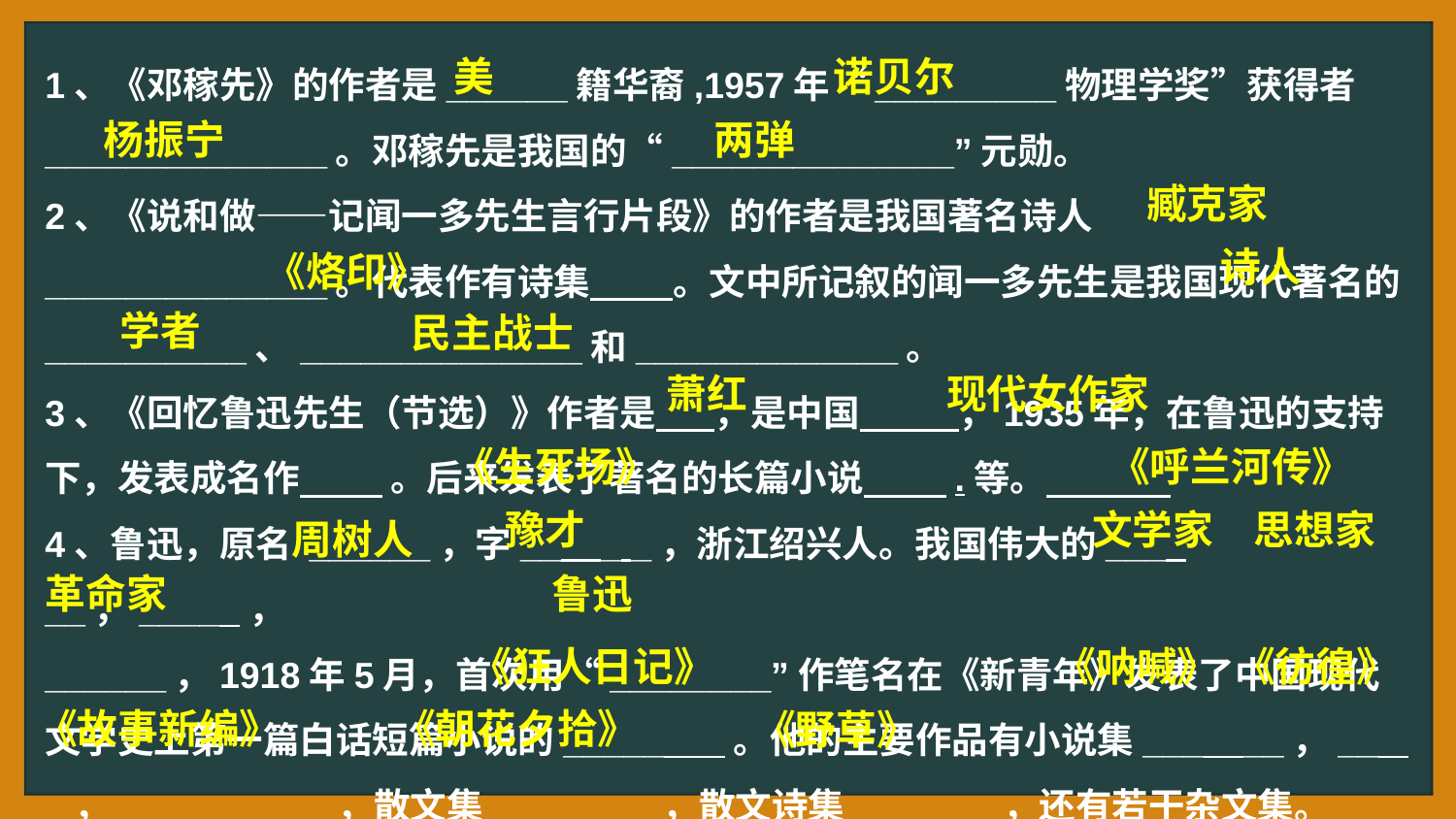

1、《邓稼先》的作者是______籍华裔,1957年“_________物理学奖”获得者______________。邓稼先是我国的“______________”元勋。
2、《说和做——记闻一多先生言行片段》的作者是我国著名诗人______________。代表作有诗集          。文中所记叙的闻一多先生是我国现代著名的__________、______________和_____________。
3、《回忆鲁迅先生（节选）》作者是       ，是中国            ，1935年，在鲁迅的支持下，发表成名作           。后来发表了著名的长篇小说          .等。
4、鲁迅，原名 ______，字___  _ _，浙江绍兴人。我国伟大的___   __，____  ，
______，1918年5月，首次用“________”作笔名在《新青年》发表了中国现代文学史上第一篇白话短篇小说的______    。他的主要作品有小说集____  __，___  _， _______   _ ，散文集_____    _，散文诗集_____  _，还有若干杂文集。
美
诺贝尔
杨振宁
两弹
臧克家
诗人
《烙印》
学者
民主战士
萧红
现代女作家
《生死场》
《呼兰河传》
豫才
文学家
思想家
周树人
革命家
鲁迅
《狂人日记》
《呐喊》
《彷徨》
《故事新编》
《朝花夕拾》
《野草》